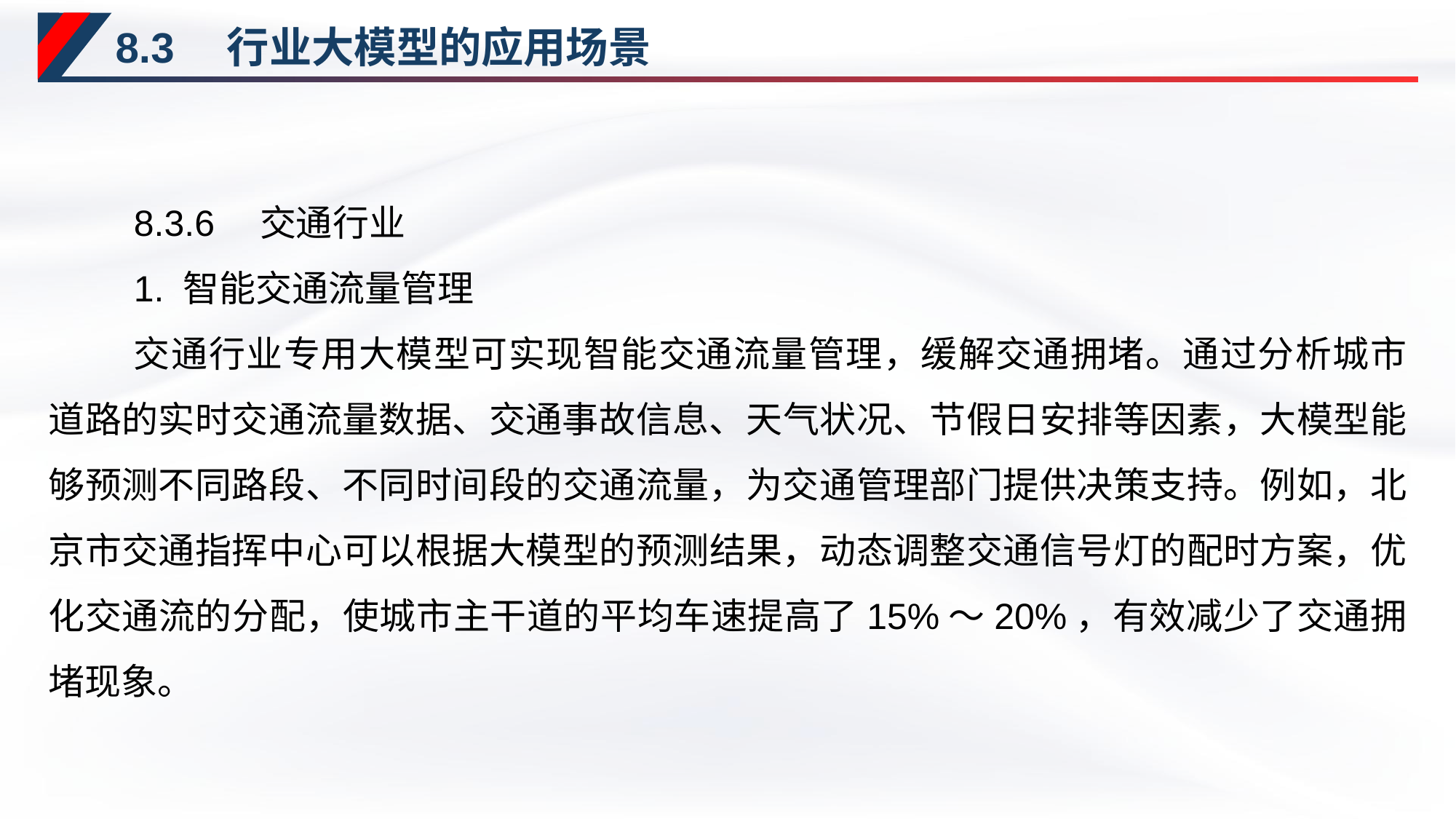

# 8.3　行业大模型的应用场景
8.3.6　交通行业
1. 智能交通流量管理
交通行业专用大模型可实现智能交通流量管理，缓解交通拥堵。通过分析城市道路的实时交通流量数据、交通事故信息、天气状况、节假日安排等因素，大模型能够预测不同路段、不同时间段的交通流量，为交通管理部门提供决策支持。例如，北京市交通指挥中心可以根据大模型的预测结果，动态调整交通信号灯的配时方案，优化交通流的分配，使城市主干道的平均车速提高了15%～20%，有效减少了交通拥堵现象。